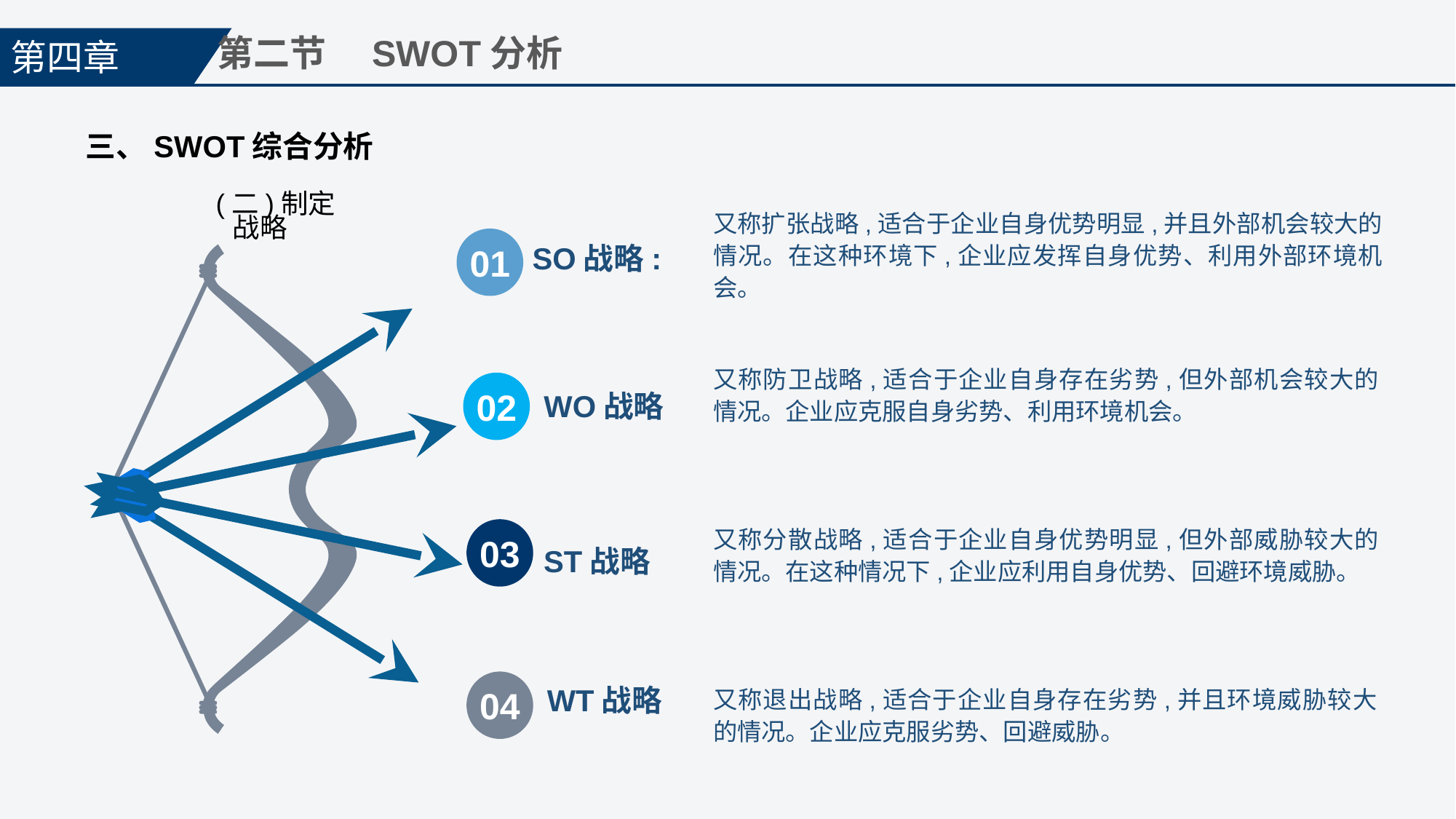

第四章
第二节　SWOT分析
三、SWOT综合分析
(二)制定战略
又称扩张战略,适合于企业自身优势明显,并且外部机会较大的情况。在这种环境下,企业应发挥自身优势、利用外部环境机会。
01
SO战略:

又称防卫战略,适合于企业自身存在劣势,但外部机会较大的情况。企业应克服自身劣势、利用环境机会。
02
WO战略

03
又称分散战略,适合于企业自身优势明显,但外部威胁较大的情况。在这种情况下,企业应利用自身优势、回避环境威胁。
ST战略

04
WT战略
又称退出战略,适合于企业自身存在劣势,并且环境威胁较大的情况。企业应克服劣势、回避威胁。